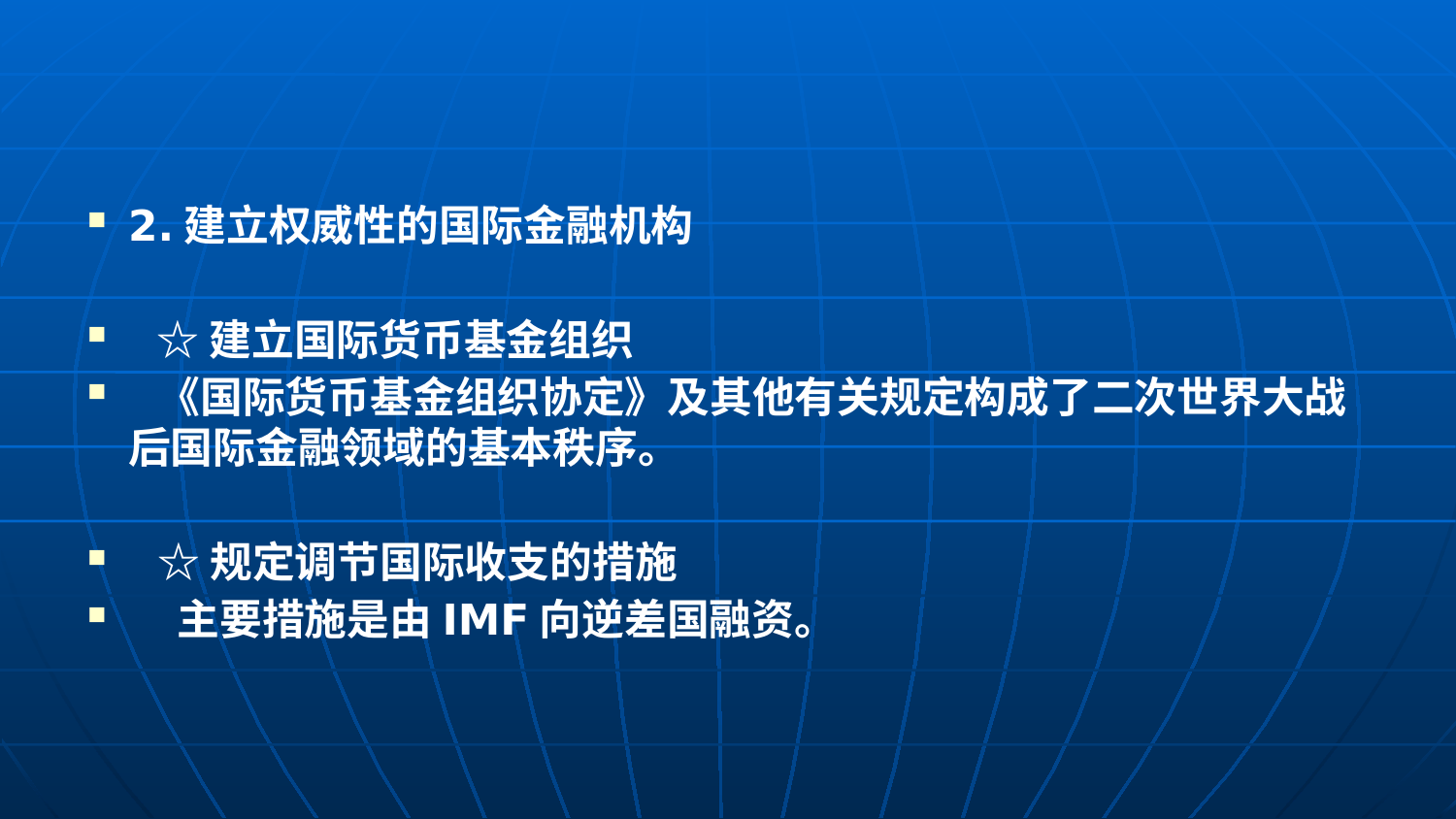

#
2.建立权威性的国际金融机构

   ☆建立国际货币基金组织
  《国际货币基金组织协定》及其他有关规定构成了二次世界大战后国际金融领域的基本秩序。

   ☆规定调节国际收支的措施
    主要措施是由IMF向逆差国融资。